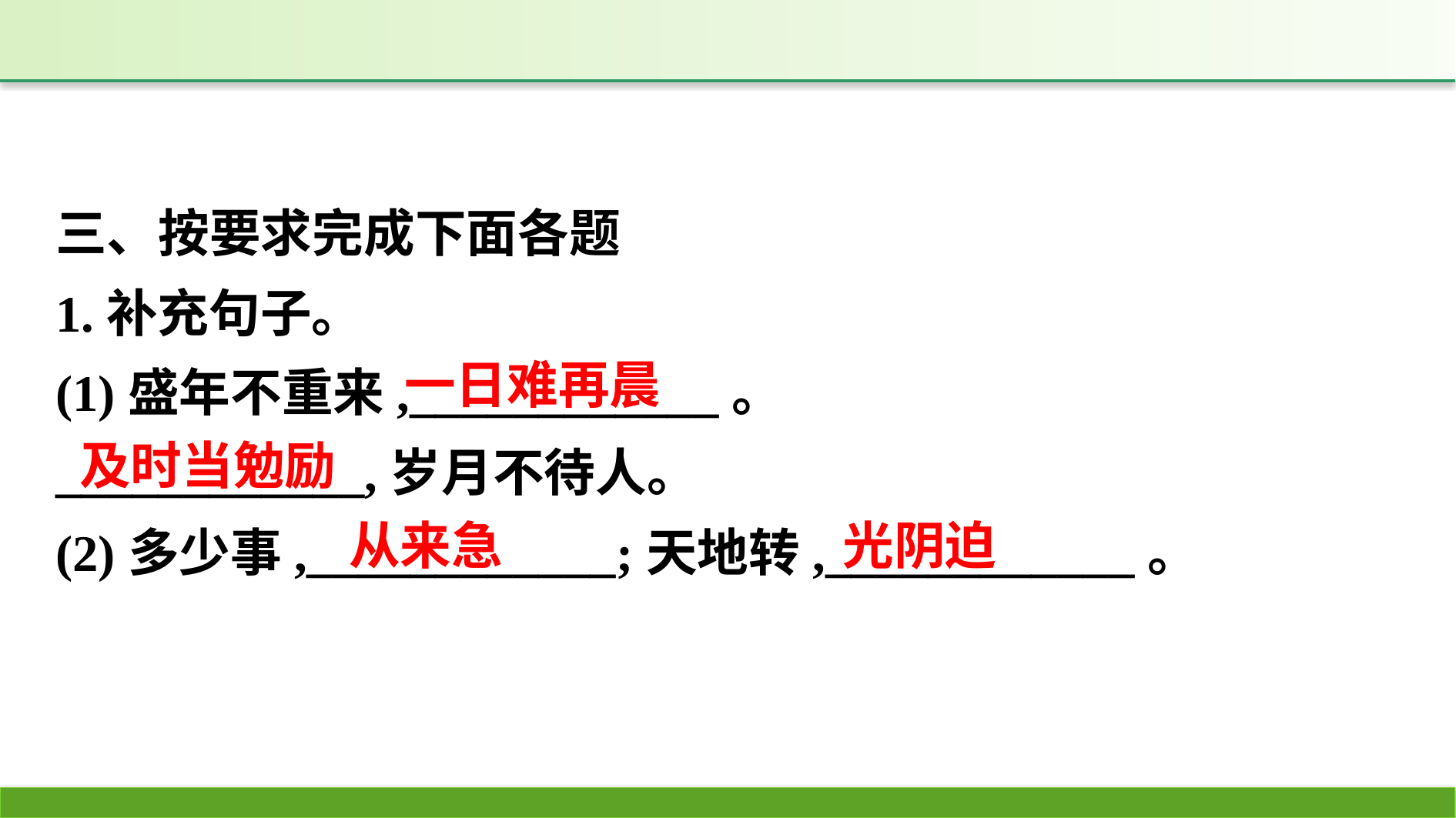

三、按要求完成下面各题
1.补充句子。
(1)盛年不重来,____________。
____________,岁月不待人。
(2)多少事,____________;天地转,____________。
一日难再晨
及时当勉励
光阴迫
从来急